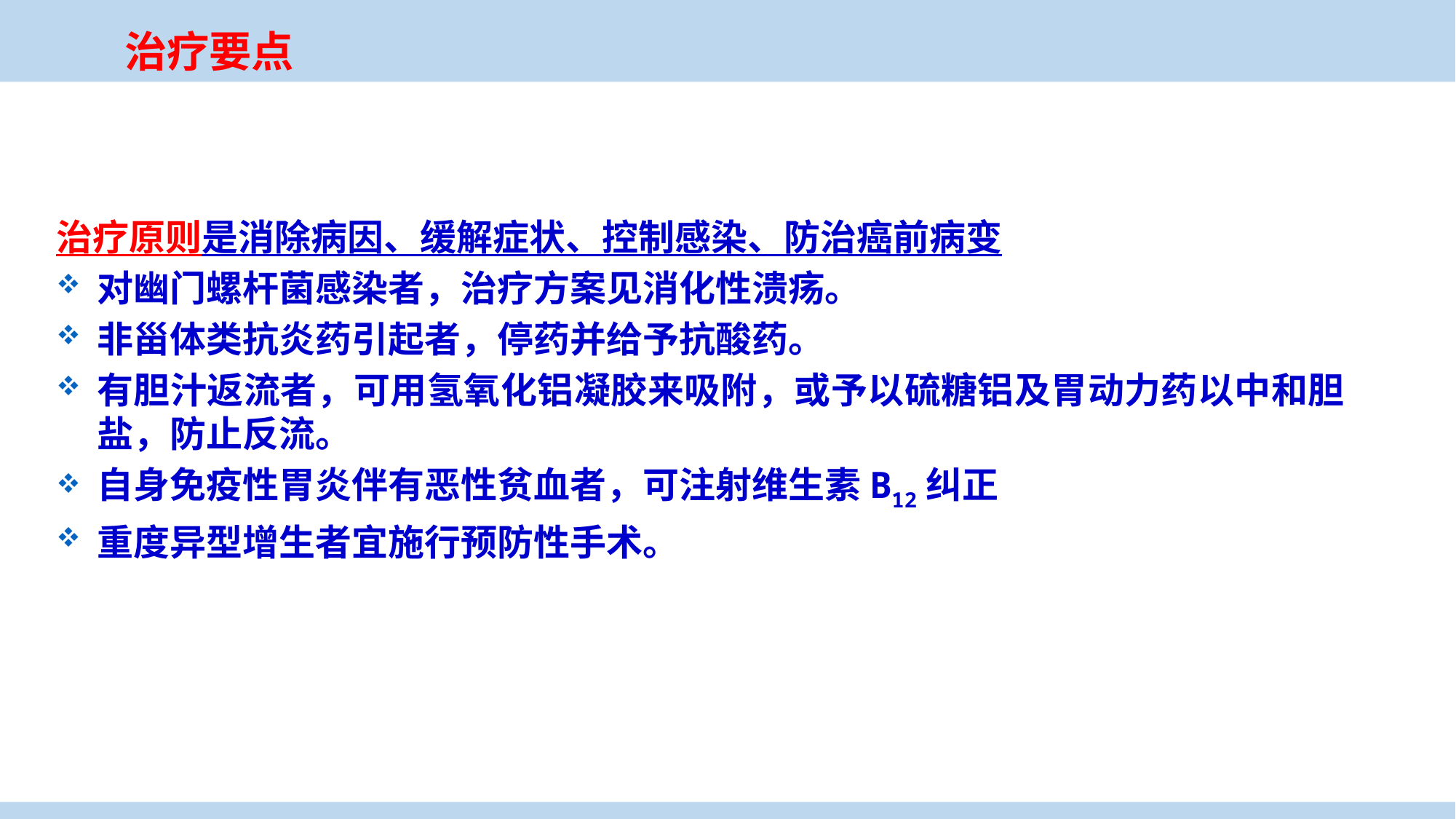

治疗要点
治疗原则是消除病因、缓解症状、控制感染、防治癌前病变
对幽门螺杆菌感染者，治疗方案见消化性溃疡。
非甾体类抗炎药引起者，停药并给予抗酸药。
有胆汁返流者，可用氢氧化铝凝胶来吸附，或予以硫糖铝及胃动力药以中和胆盐，防止反流。
自身免疫性胃炎伴有恶性贫血者，可注射维生素B12纠正
重度异型增生者宜施行预防性手术。